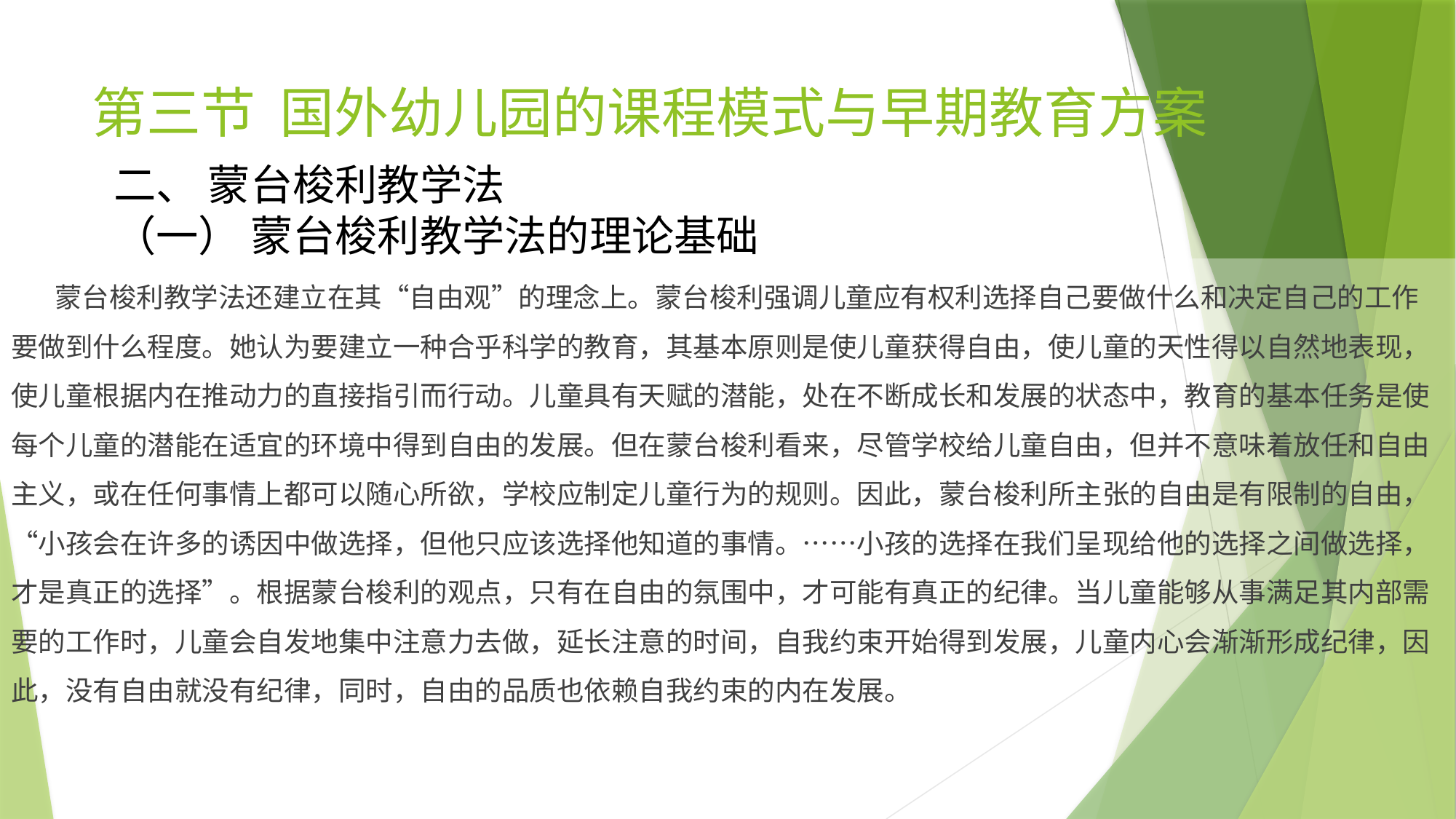

# 第三节  国外幼儿园的课程模式与早期教育方案
二、 蒙台梭利教学法
（一） 蒙台梭利教学法的理论基础
      蒙台梭利教学法还建立在其“自由观”的理念上。蒙台梭利强调儿童应有权利选择自己要做什么和决定自己的工作要做到什么程度。她认为要建立一种合乎科学的教育，其基本原则是使儿童获得自由，使儿童的天性得以自然地表现，使儿童根据内在推动力的直接指引而行动。儿童具有天赋的潜能，处在不断成长和发展的状态中，教育的基本任务是使每个儿童的潜能在适宜的环境中得到自由的发展。但在蒙台梭利看来，尽管学校给儿童自由，但并不意味着放任和自由主义，或在任何事情上都可以随心所欲，学校应制定儿童行为的规则。因此，蒙台梭利所主张的自由是有限制的自由，“小孩会在许多的诱因中做选择，但他只应该选择他知道的事情。……小孩的选择在我们呈现给他的选择之间做选择，才是真正的选择”。根据蒙台梭利的观点，只有在自由的氛围中，才可能有真正的纪律。当儿童能够从事满足其内部需要的工作时，儿童会自发地集中注意力去做，延长注意的时间，自我约束开始得到发展，儿童内心会渐渐形成纪律，因此，没有自由就没有纪律，同时，自由的品质也依赖自我约束的内在发展。